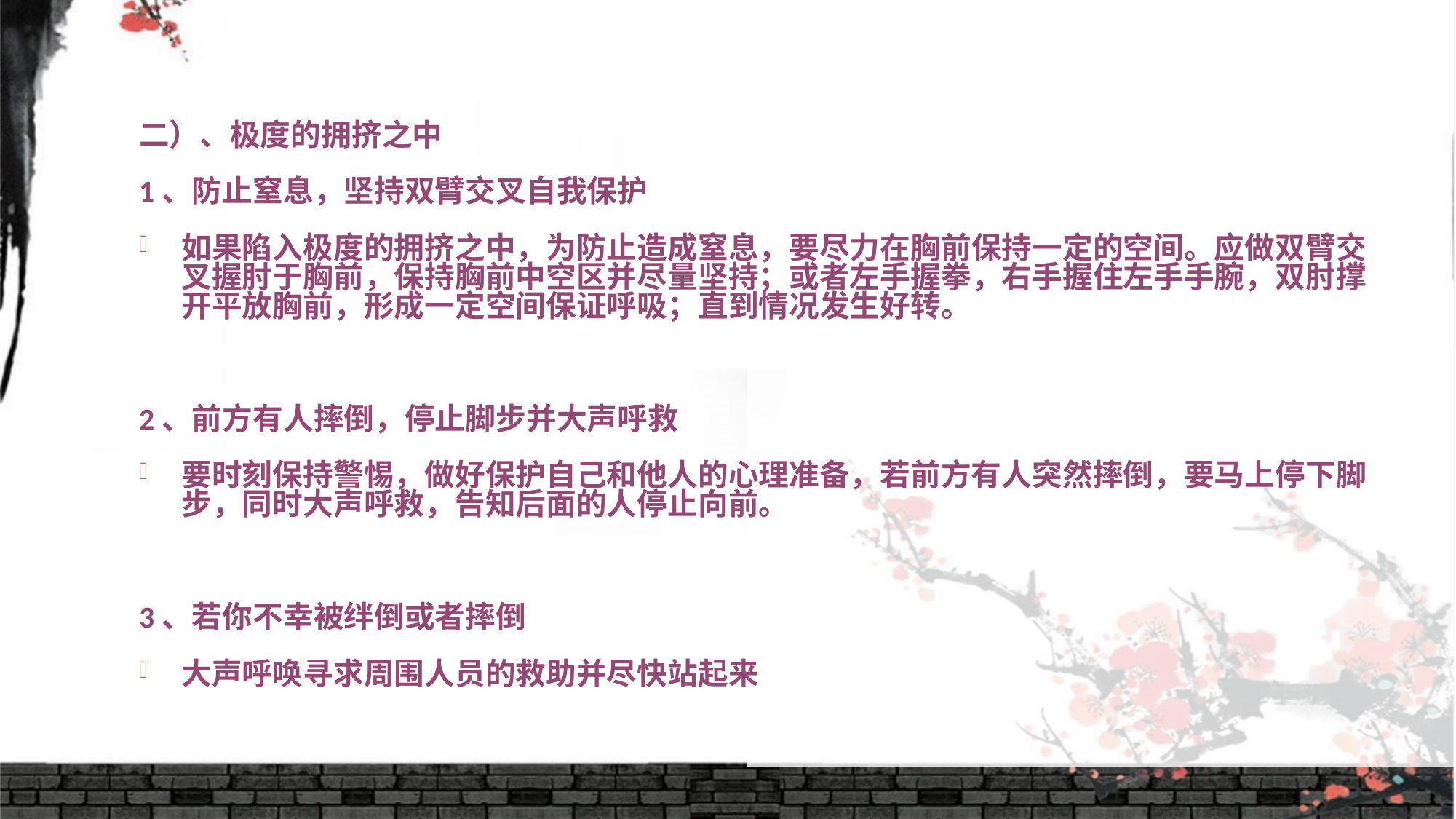

二）、极度的拥挤之中
1、防止窒息，坚持双臂交叉自我保护
如果陷入极度的拥挤之中，为防止造成窒息，要尽力在胸前保持一定的空间。应做双臂交叉握肘于胸前，保持胸前中空区并尽量坚持；或者左手握拳，右手握住左手手腕，双肘撑开平放胸前，形成一定空间保证呼吸；直到情况发生好转。

2、前方有人摔倒，停止脚步并大声呼救
要时刻保持警惕，做好保护自己和他人的心理准备，若前方有人突然摔倒，要马上停下脚步，同时大声呼救，告知后面的人停止向前。

3、若你不幸被绊倒或者摔倒
大声呼唤寻求周围人员的救助并尽快站起来